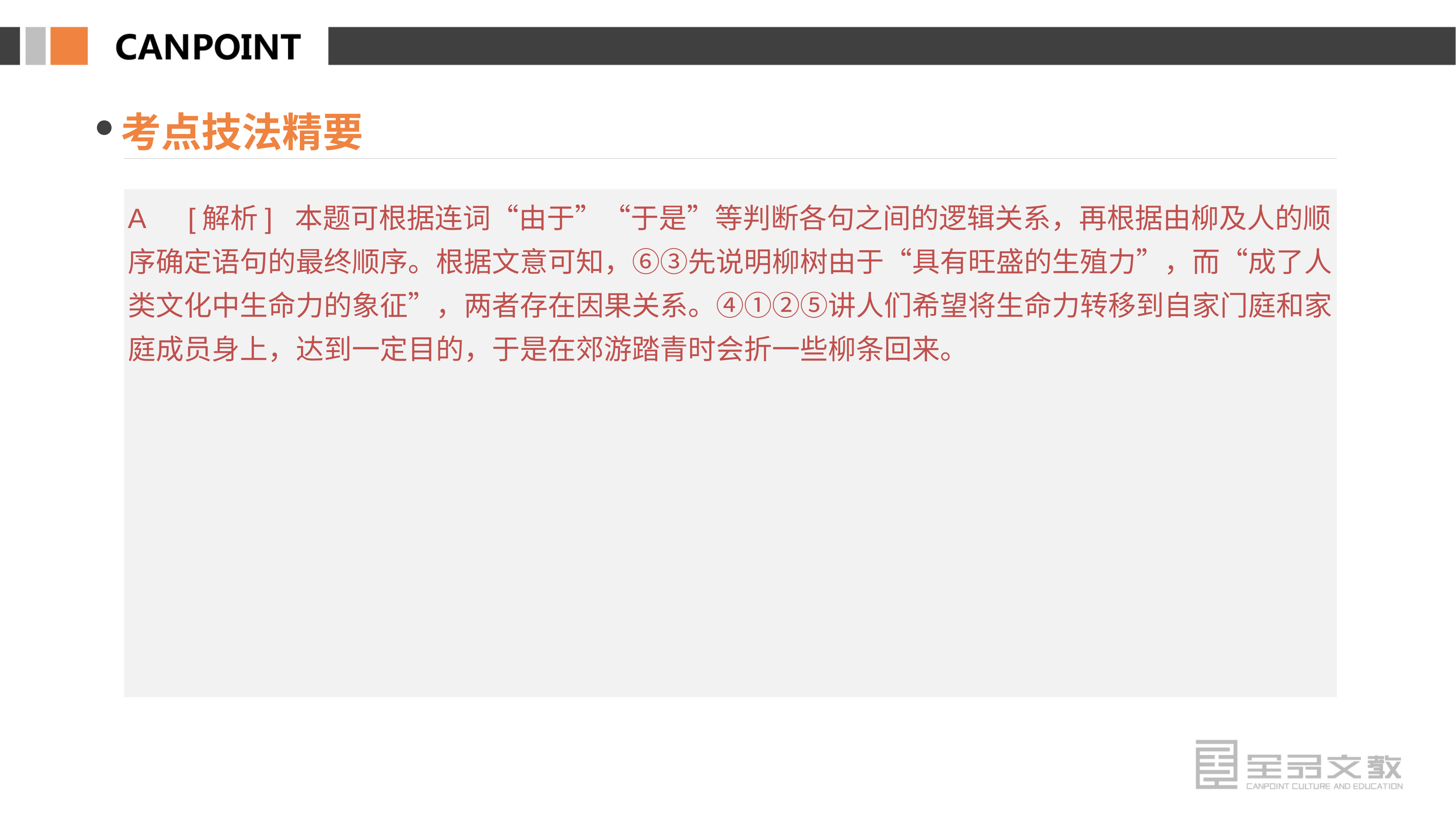

考点技法精要

A　[解析]  本题可根据连词“由于”“于是”等判断各句之间的逻辑关系，再根据由柳及人的顺序确定语句的最终顺序。根据文意可知，⑥③先说明柳树由于“具有旺盛的生殖力”，而“成了人类文化中生命力的象征”，两者存在因果关系。④①②⑤讲人们希望将生命力转移到自家门庭和家庭成员身上，达到一定目的，于是在郊游踏青时会折一些柳条回来。